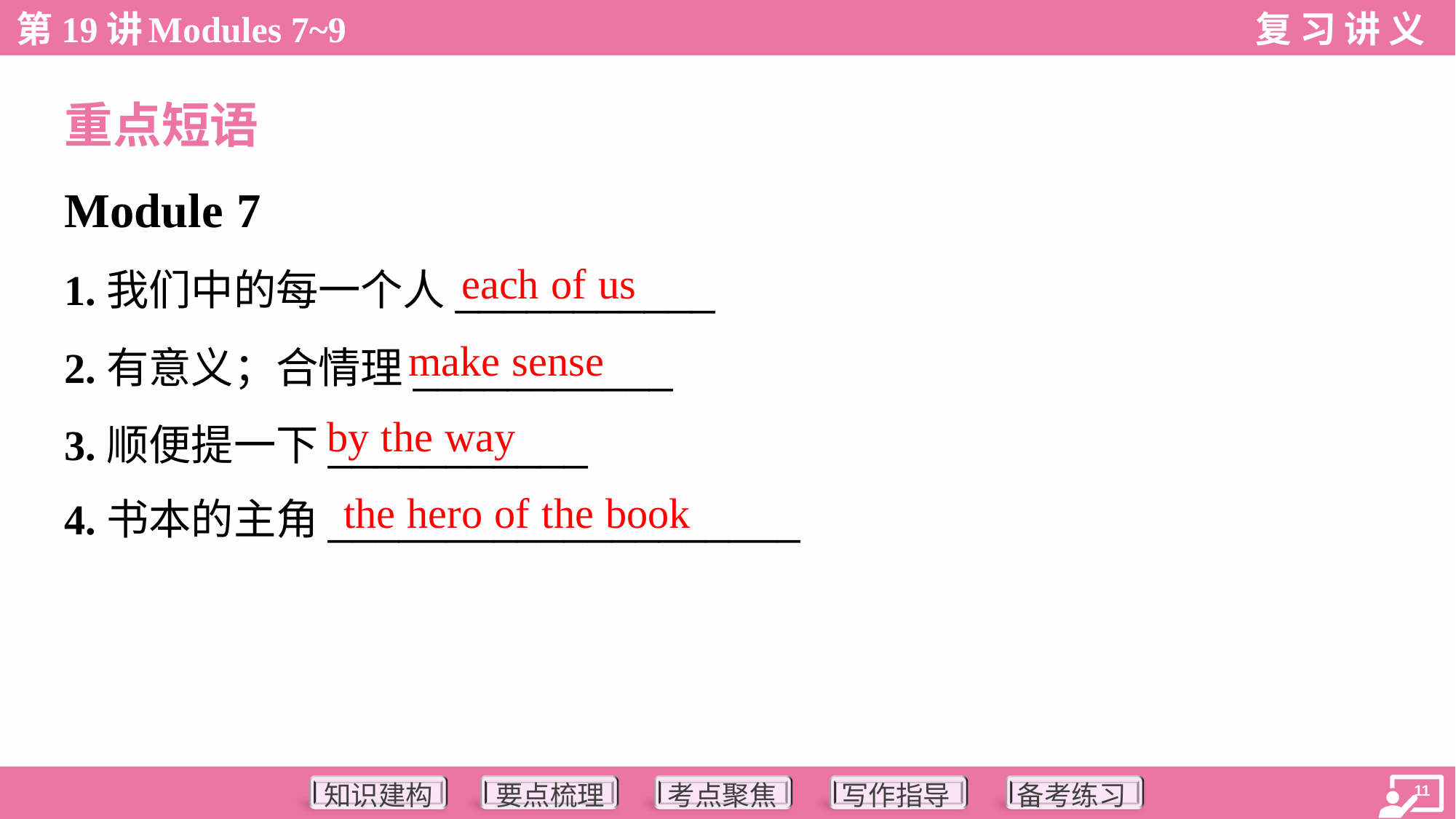

重点短语
Module 7
each of us
1.我们中的每一个人___________
2.有意义；合情理___________
3.顺便提一下___________
4.书本的主角____________________
make sense
by the way
the hero of the book